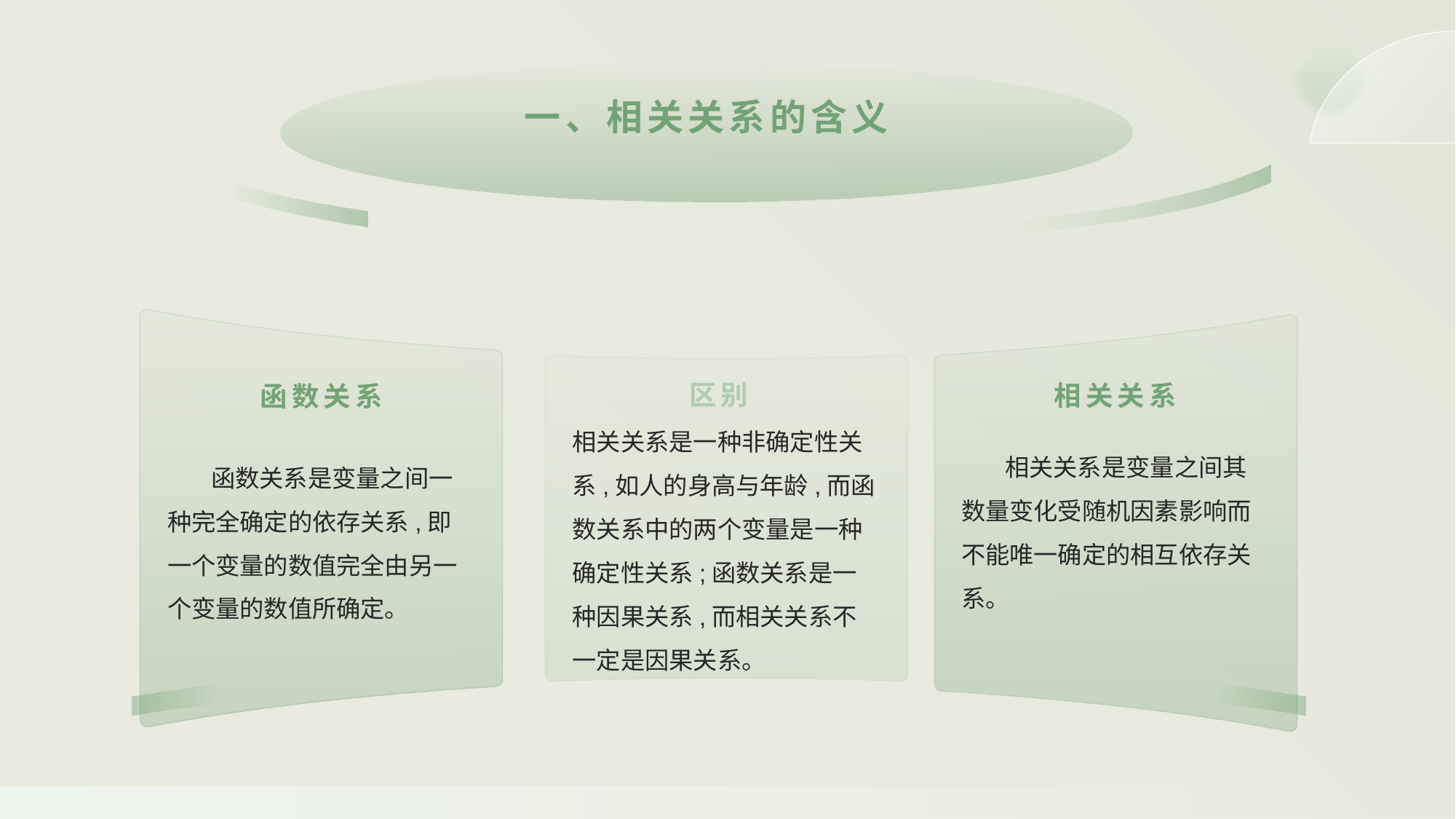

一、相关关系的含义

区别
相关关系
函数关系
相关关系是一种非确定性关系,如人的身高与年龄,而函数关系中的两个变量是一种确定性关系;函数关系是一种因果关系,而相关关系不一定是因果关系。
       相关关系是变量之间其数量变化受随机因素影响而不能唯一确定的相互依存关系。
       函数关系是变量之间一种完全确定的依存关系,即一个变量的数值完全由另一个变量的数值所确定。